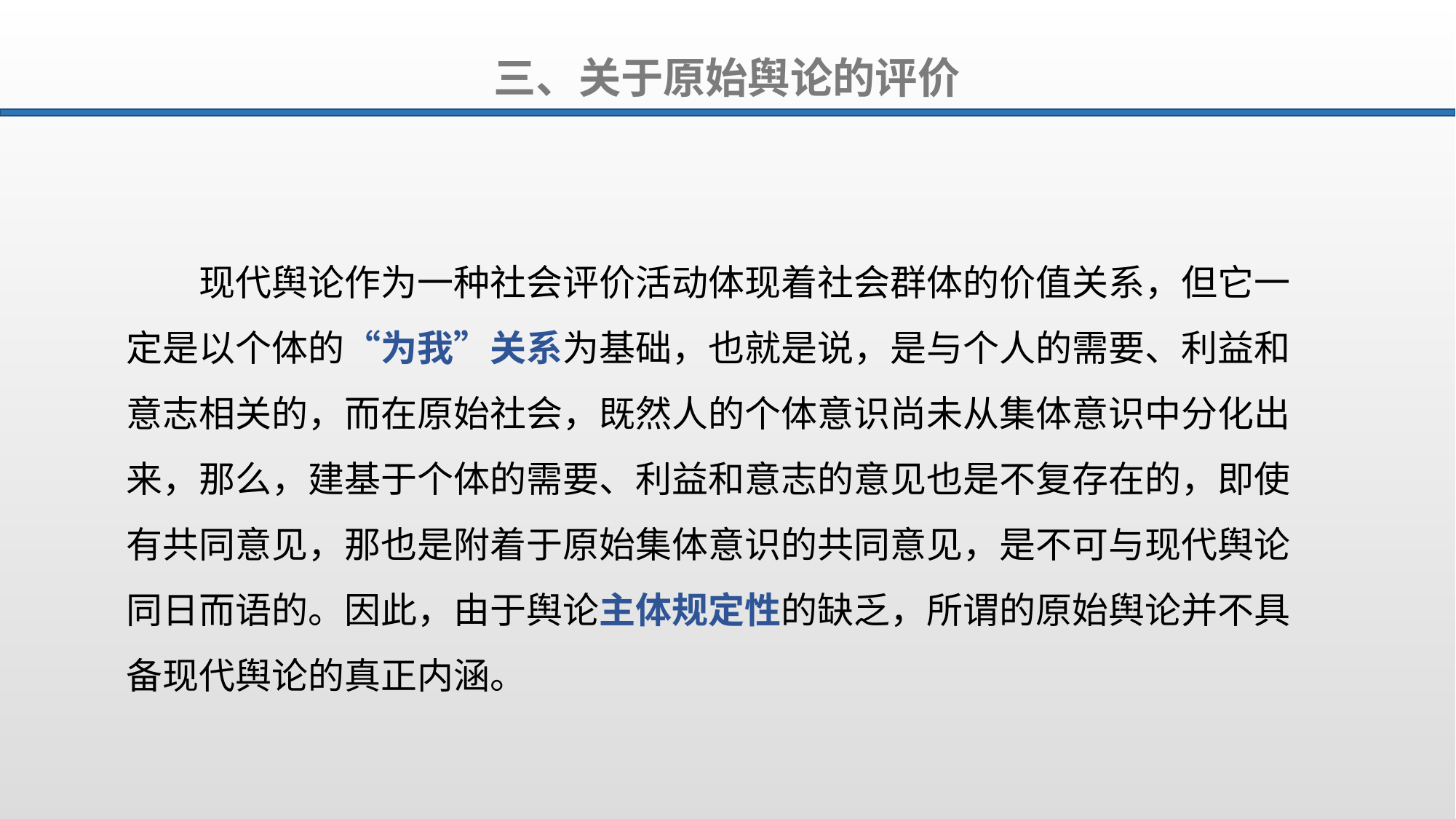

三、关于原始舆论的评价

现代舆论作为一种社会评价活动体现着社会群体的价值关系，但它一定是以个体的“为我”关系为基础，也就是说，是与个人的需要、利益和意志相关的，而在原始社会，既然人的个体意识尚未从集体意识中分化出来，那么，建基于个体的需要、利益和意志的意见也是不复存在的，即使有共同意见，那也是附着于原始集体意识的共同意见，是不可与现代舆论同日而语的。因此，由于舆论主体规定性的缺乏，所谓的原始舆论并不具备现代舆论的真正内涵。